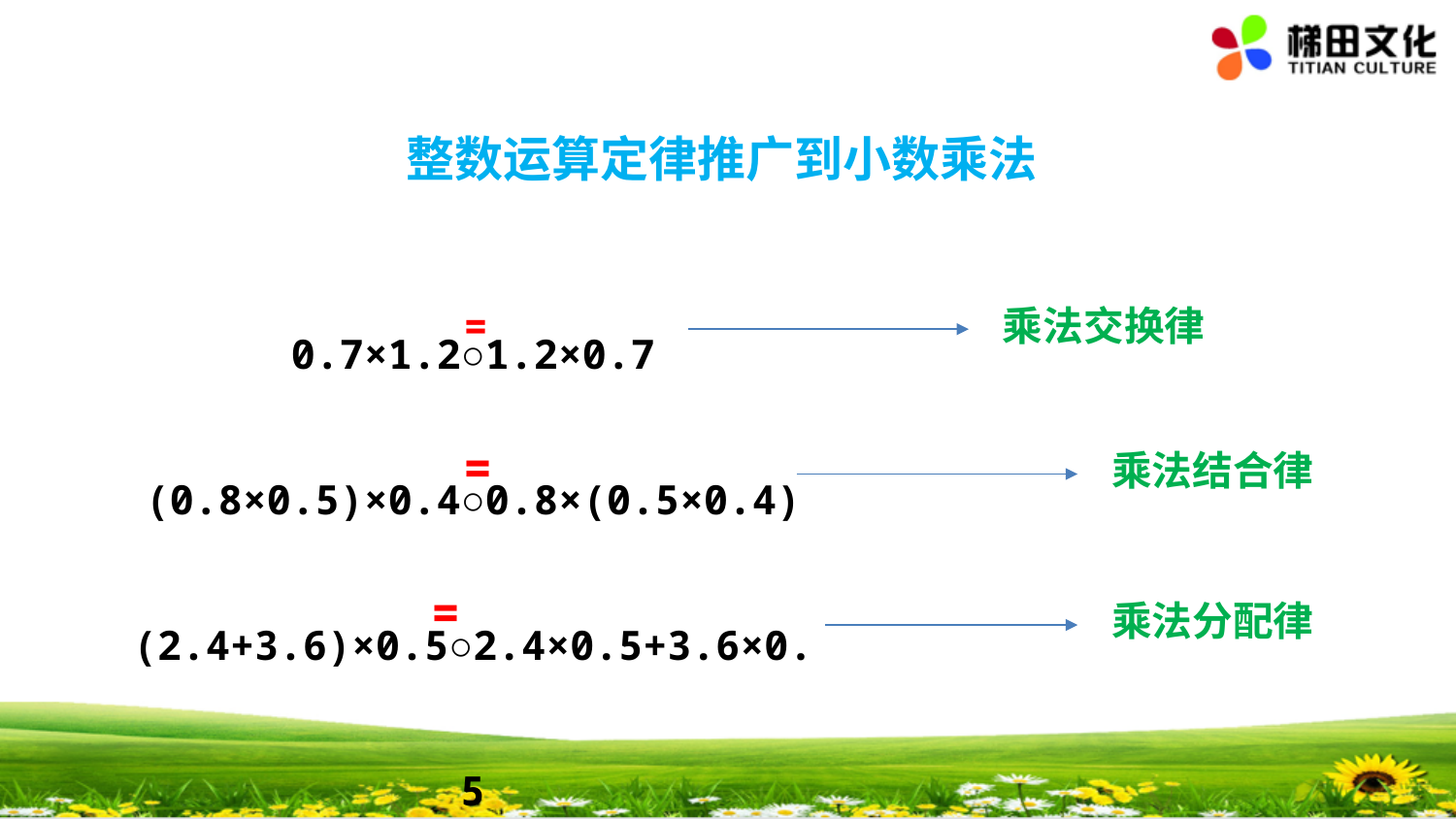

整数运算定律推广到小数乘法
0.7×1.2○1.2×0.7
(0.8×0.5)×0.4○0.8×(0.5×0.4)
(2.4+3.6)×0.5○2.4×0.5+3.6×0.5
=
乘法交换律
=
乘法结合律
=
乘法分配律